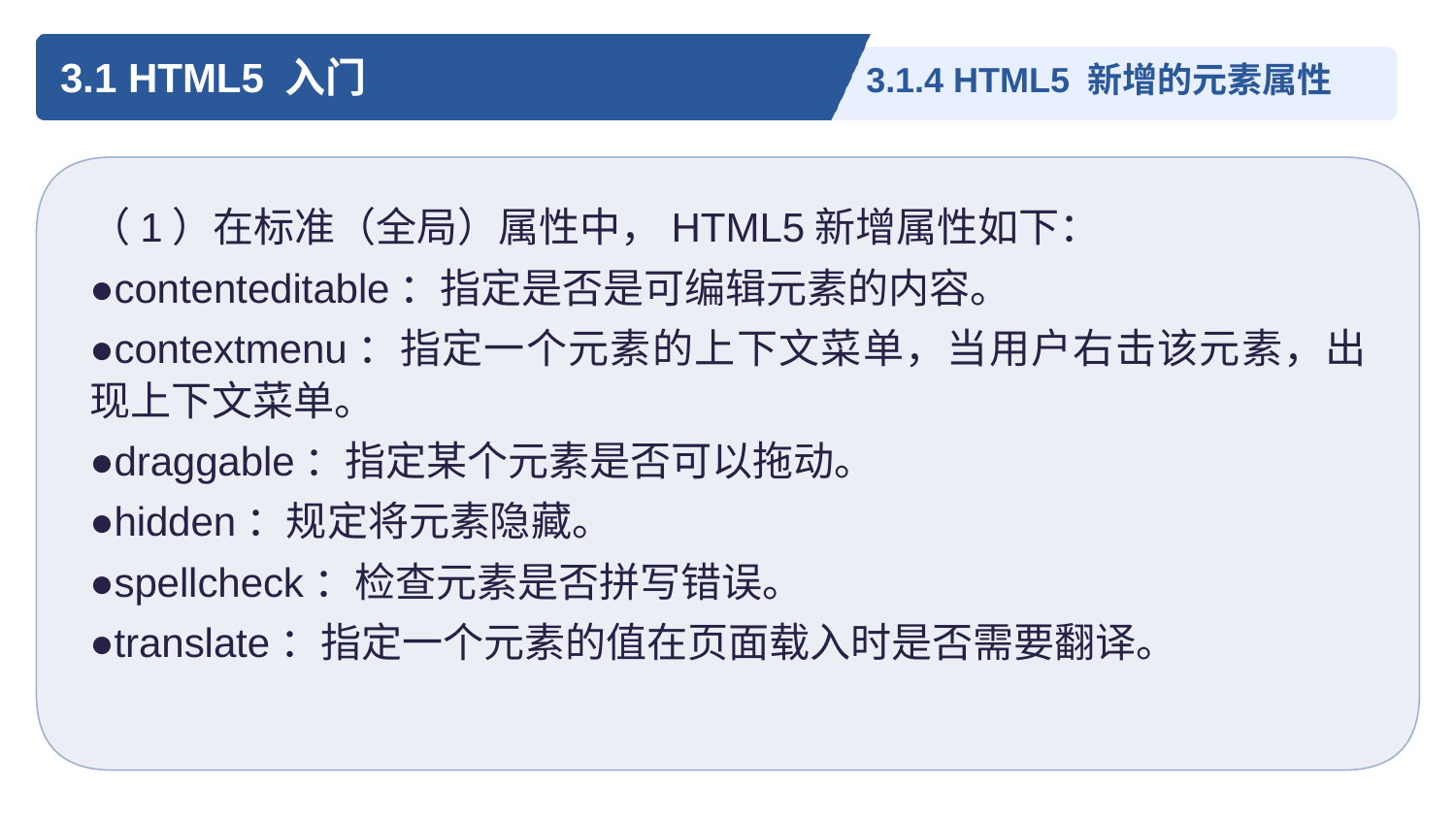

3.1 HTML5 入门
3.1.4 HTML5 新增的元素属性

（1）在标准（全局）属性中，HTML5新增属性如下：
●contenteditable：指定是否是可编辑元素的内容。
●contextmenu：指定一个元素的上下文菜单，当用户右击该元素，出现上下文菜单。
●draggable：指定某个元素是否可以拖动。
●hidden：规定将元素隐藏。
●spellcheck：检查元素是否拼写错误。
●translate：指定一个元素的值在页面载入时是否需要翻译。